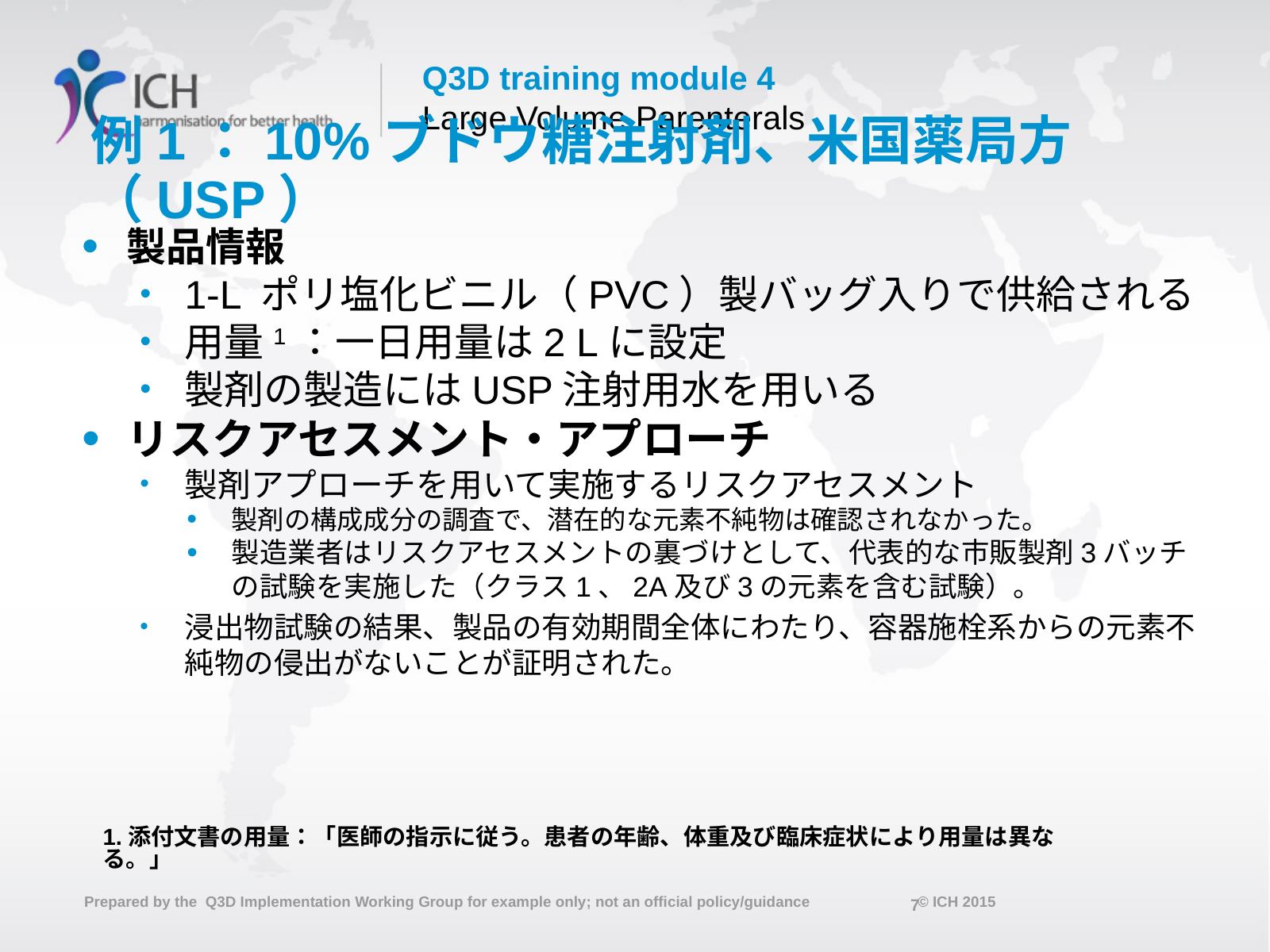

# 例1：10%ブドウ糖注射剤、米国薬局方（USP）
製品情報
1-L ポリ塩化ビニル（PVC）製バッグ入りで供給される
用量1：一日用量は2 Lに設定
製剤の製造にはUSP注射用水を用いる
リスクアセスメント・アプローチ
製剤アプローチを用いて実施するリスクアセスメント
製剤の構成成分の調査で、潜在的な元素不純物は確認されなかった。
製造業者はリスクアセスメントの裏づけとして、代表的な市販製剤3バッチの試験を実施した（クラス1、2A及び3の元素を含む試験）。
浸出物試験の結果、製品の有効期間全体にわたり、容器施栓系からの元素不純物の侵出がないことが証明された。
1.添付文書の用量：「医師の指示に従う。患者の年齢、体重及び臨床症状により用量は異なる。」
7